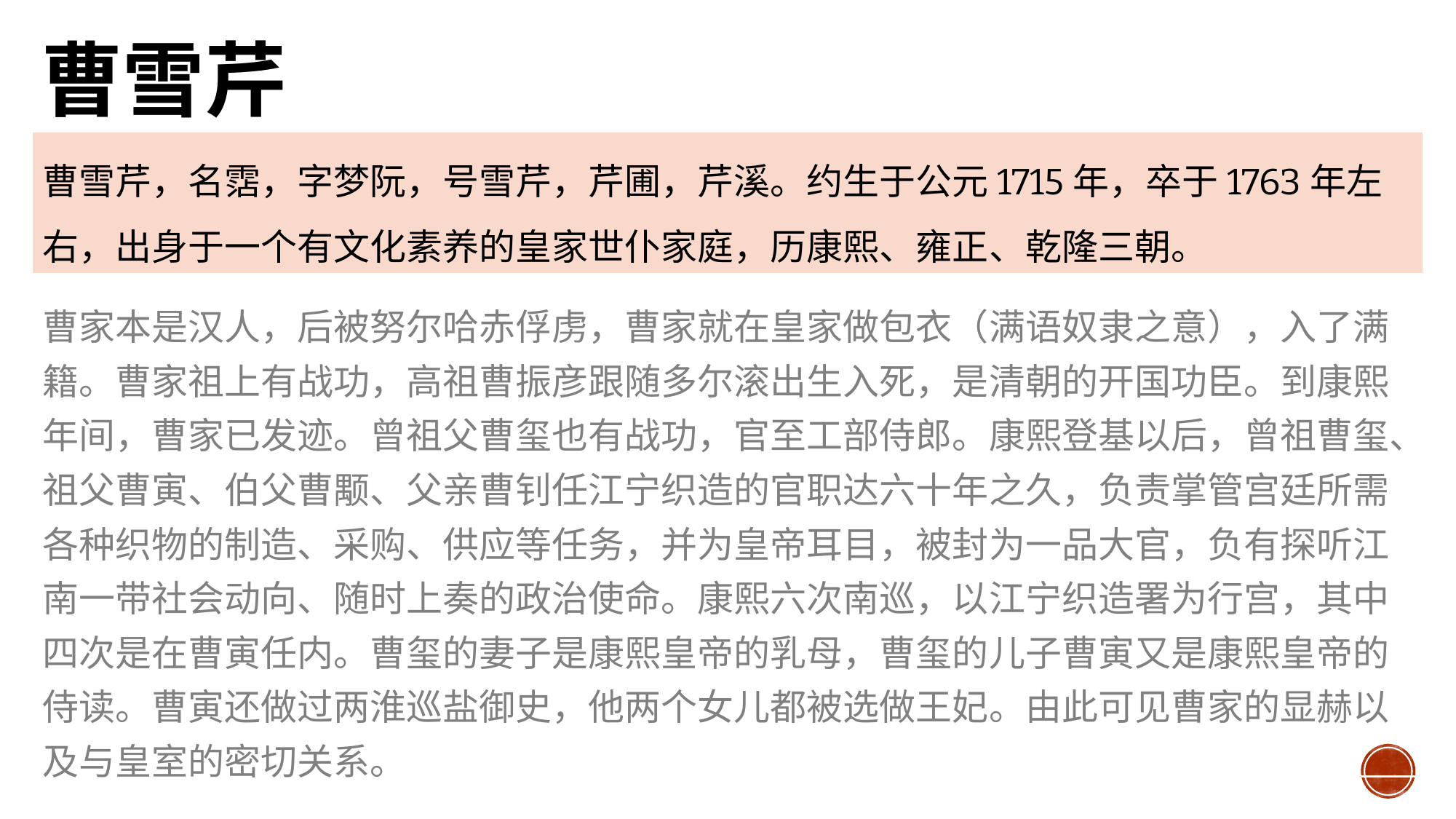

# 曹雪芹
曹雪芹，名霑，字梦阮，号雪芹，芹圃，芹溪。约生于公元1715年，卒于1763年左右，出身于一个有文化素养的皇家世仆家庭，历康熙、雍正、乾隆三朝。

曹家本是汉人，后被努尔哈赤俘虏，曹家就在皇家做包衣（满语奴隶之意），入了满籍。曹家祖上有战功，高祖曹振彦跟随多尔滚出生入死，是清朝的开国功臣。到康熙年间，曹家已发迹。曾祖父曹玺也有战功，官至工部侍郎。康熙登基以后，曾祖曹玺、祖父曹寅、伯父曹颙、父亲曹钊任江宁织造的官职达六十年之久，负责掌管宫廷所需各种织物的制造、采购、供应等任务，并为皇帝耳目，被封为一品大官，负有探听江南一带社会动向、随时上奏的政治使命。康熙六次南巡，以江宁织造署为行宫，其中四次是在曹寅任内。曹玺的妻子是康熙皇帝的乳母，曹玺的儿子曹寅又是康熙皇帝的侍读。曹寅还做过两淮巡盐御史，他两个女儿都被选做王妃。由此可见曹家的显赫以及与皇室的密切关系。